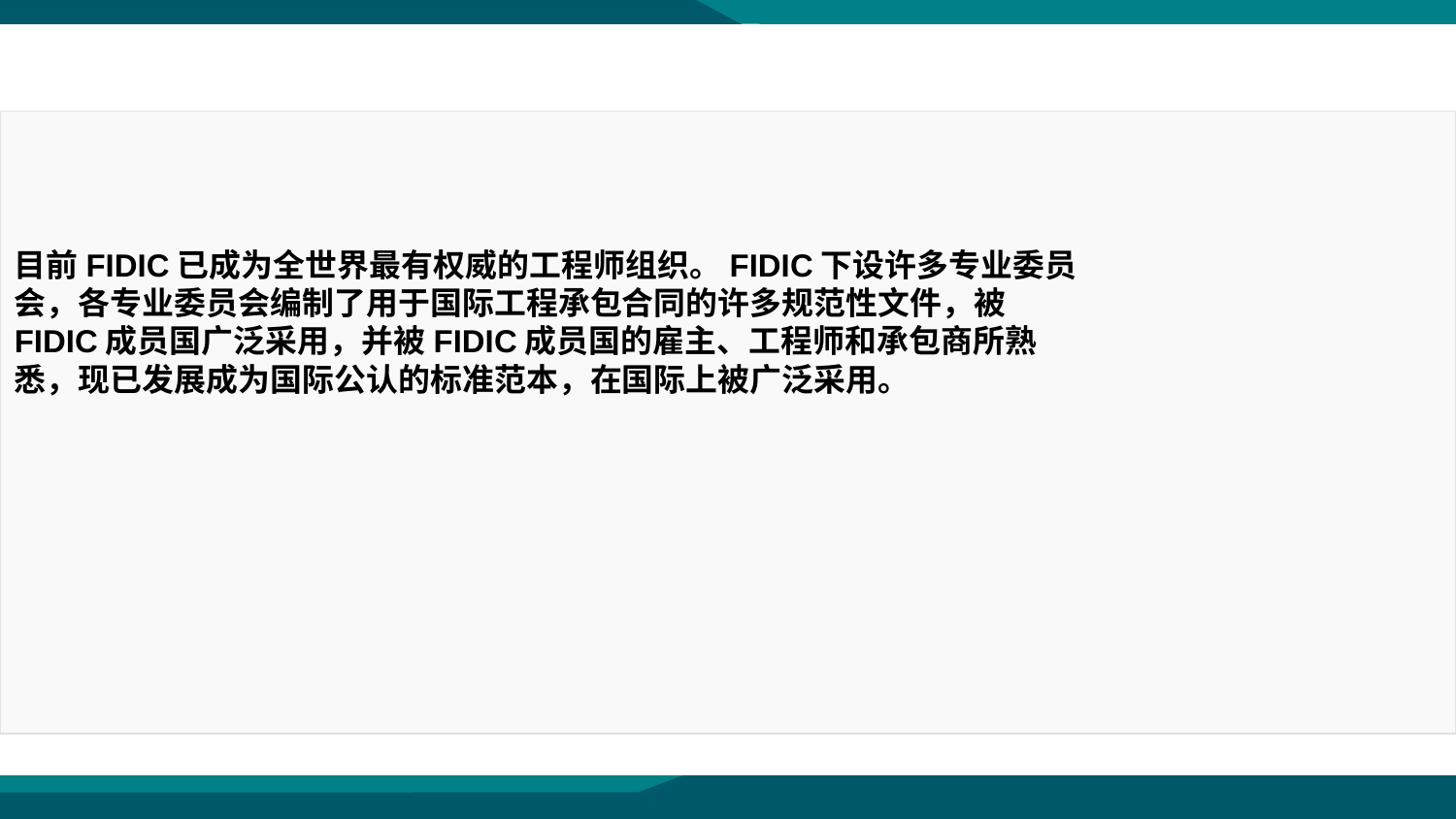

目前FIDIC已成为全世界最有权威的工程师组织。FIDIC下设许多专业委员会，各专业委员会编制了用于国际工程承包合同的许多规范性文件，被FIDIC成员国广泛采用，并被FIDIC成员国的雇主、工程师和承包商所熟悉，现已发展成为国际公认的标准范本，在国际上被广泛采用。